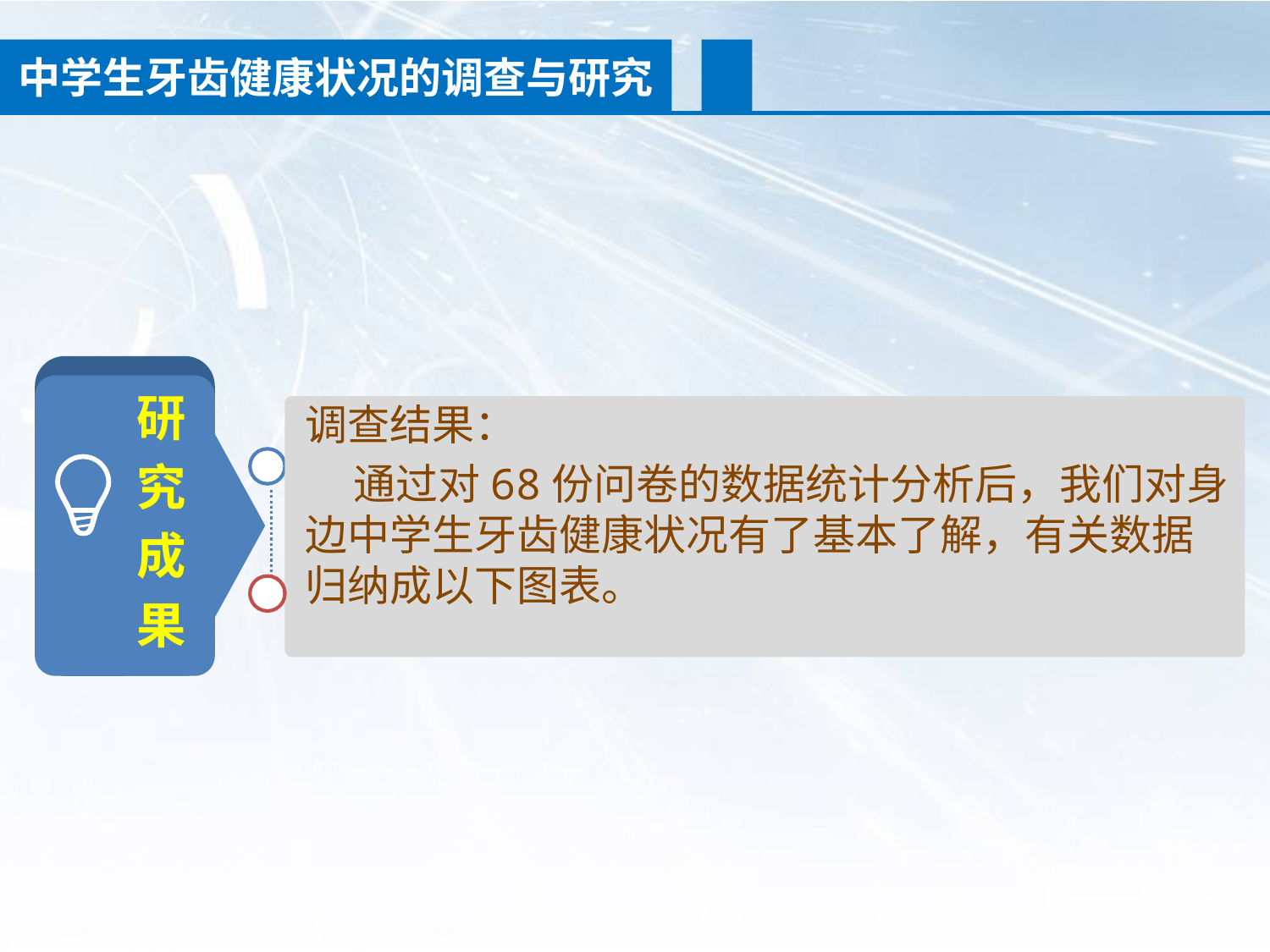

中学生牙齿健康状况的调查与研究

研
究
成
果

调查结果：
    通过对68份问卷的数据统计分析后，我们对身边中学生牙齿健康状况有了基本了解，有关数据归纳成以下图表。